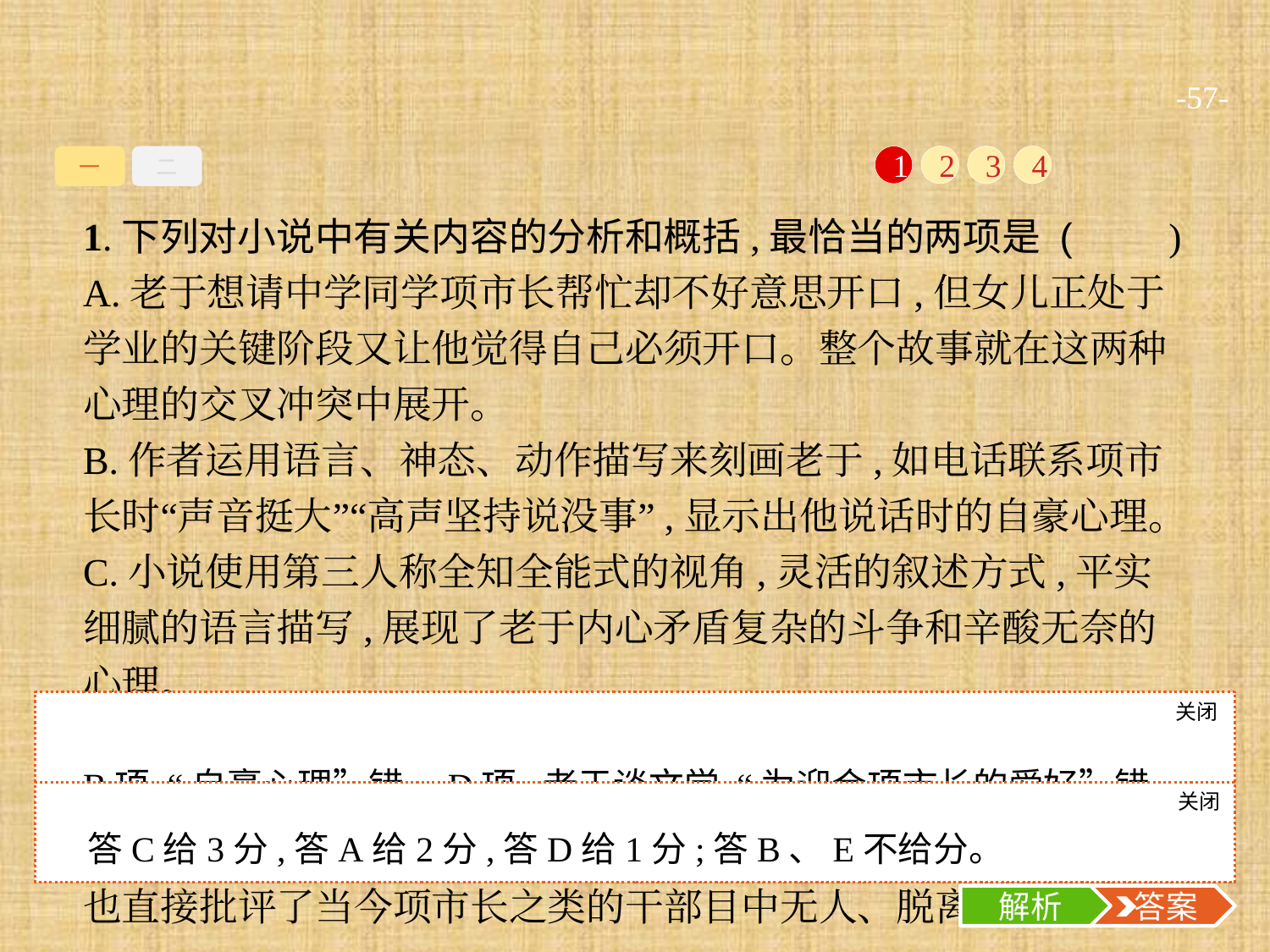

-57-
一
二
1
2
3
4
1.下列对小说中有关内容的分析和概括,最恰当的两项是 (　　)
A.老于想请中学同学项市长帮忙却不好意思开口,但女儿正处于学业的关键阶段又让他觉得自己必须开口。整个故事就在这两种心理的交叉冲突中展开。
B.作者运用语言、神态、动作描写来刻画老于,如电话联系项市长时“声音挺大”“高声坚持说没事”,显示出他说话时的自豪心理。
C.小说使用第三人称全知全能式的视角,灵活的叙述方式,平实细腻的语言描写,展现了老于内心矛盾复杂的斗争和辛酸无奈的心理。
D.看到项市长家房间阔大,地板很亮,果盘里的水果鲜美,杯中的绿茶馨香……老于自感寒碜,为迎合项市长的爱好,只好大谈文学。
E.老于最后对一棵龙槐树倾诉,反映了知识分子维护自尊的心理,也直接批评了当今项市长之类的干部目中无人、脱离群众的现实。

关闭
解析

B项,“自豪心理”错。D项,老于谈文学,“为迎合项市长的爱好”错。E项,文章没有批评项市长的意思。
关闭

解析
  答案

答C给3分,答A给2分,答D给1分;答B、E不给分。
解析
  答案